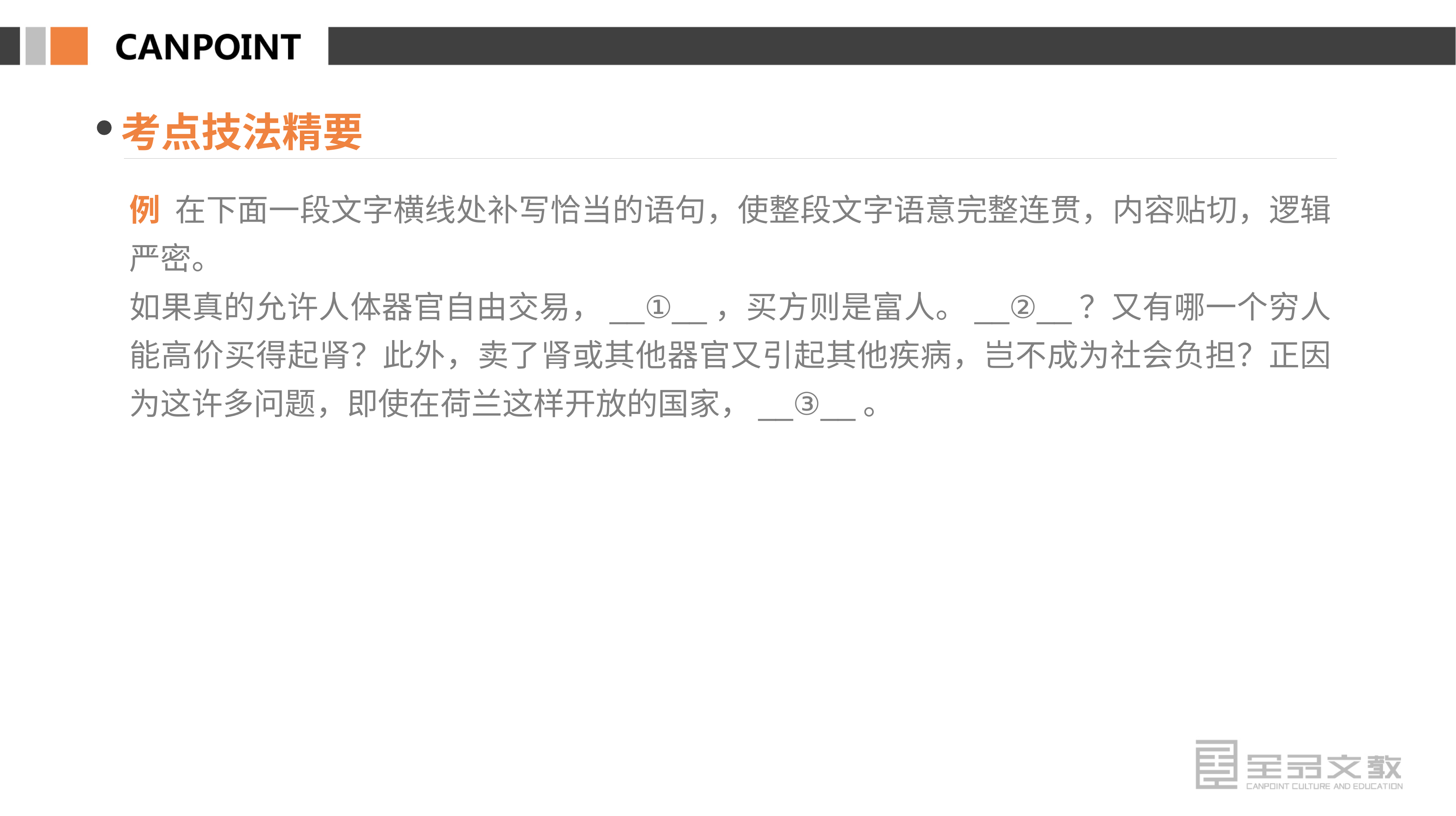

考点技法精要

例  在下面一段文字横线处补写恰当的语句，使整段文字语意完整连贯，内容贴切，逻辑严密。
如果真的允许人体器官自由交易，__①__，买方则是富人。__②__？又有哪一个穷人能高价买得起肾？此外，卖了肾或其他器官又引起其他疾病，岂不成为社会负担？正因为这许多问题，即使在荷兰这样开放的国家，__③__。